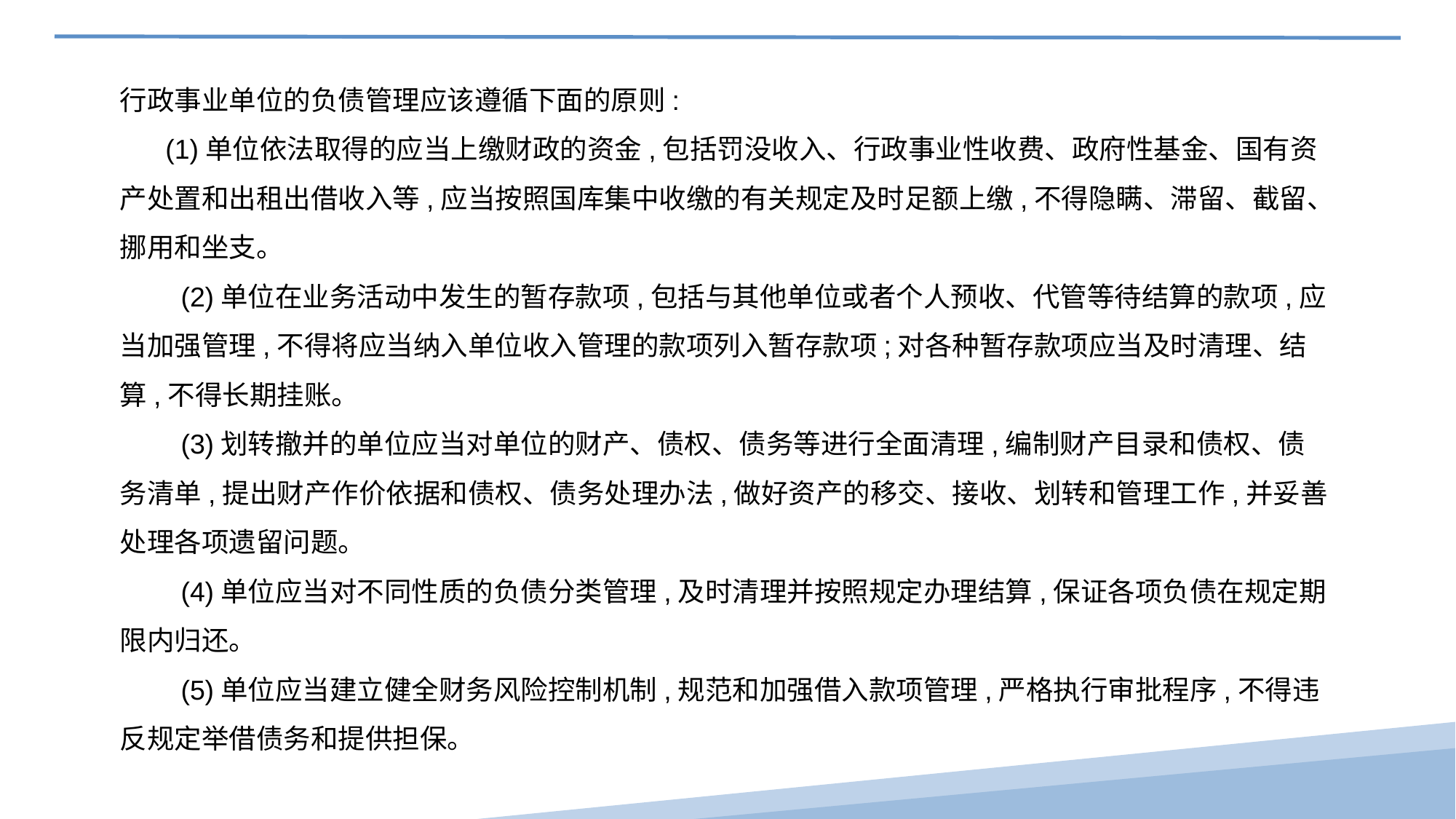

行政事业单位的负债管理应该遵循下面的原则:
      (1)单位依法取得的应当上缴财政的资金,包括罚没收入、行政事业性收费、政府性基金、国有资产处置和出租出借收入等,应当按照国库集中收缴的有关规定及时足额上缴,不得隐瞒、滞留、截留、挪用和坐支。
　　(2)单位在业务活动中发生的暂存款项,包括与其他单位或者个人预收、代管等待结算的款项,应当加强管理,不得将应当纳入单位收入管理的款项列入暂存款项;对各种暂存款项应当及时清理、结算,不得长期挂账。
　　(3)划转撤并的单位应当对单位的财产、债权、债务等进行全面清理,编制财产目录和债权、债务清单,提出财产作价依据和债权、债务处理办法,做好资产的移交、接收、划转和管理工作,并妥善处理各项遗留问题。
　　(4)单位应当对不同性质的负债分类管理,及时清理并按照规定办理结算,保证各项负债在规定期限内归还。
　　(5)单位应当建立健全财务风险控制机制,规范和加强借入款项管理,严格执行审批程序,不得违反规定举借债务和提供担保。